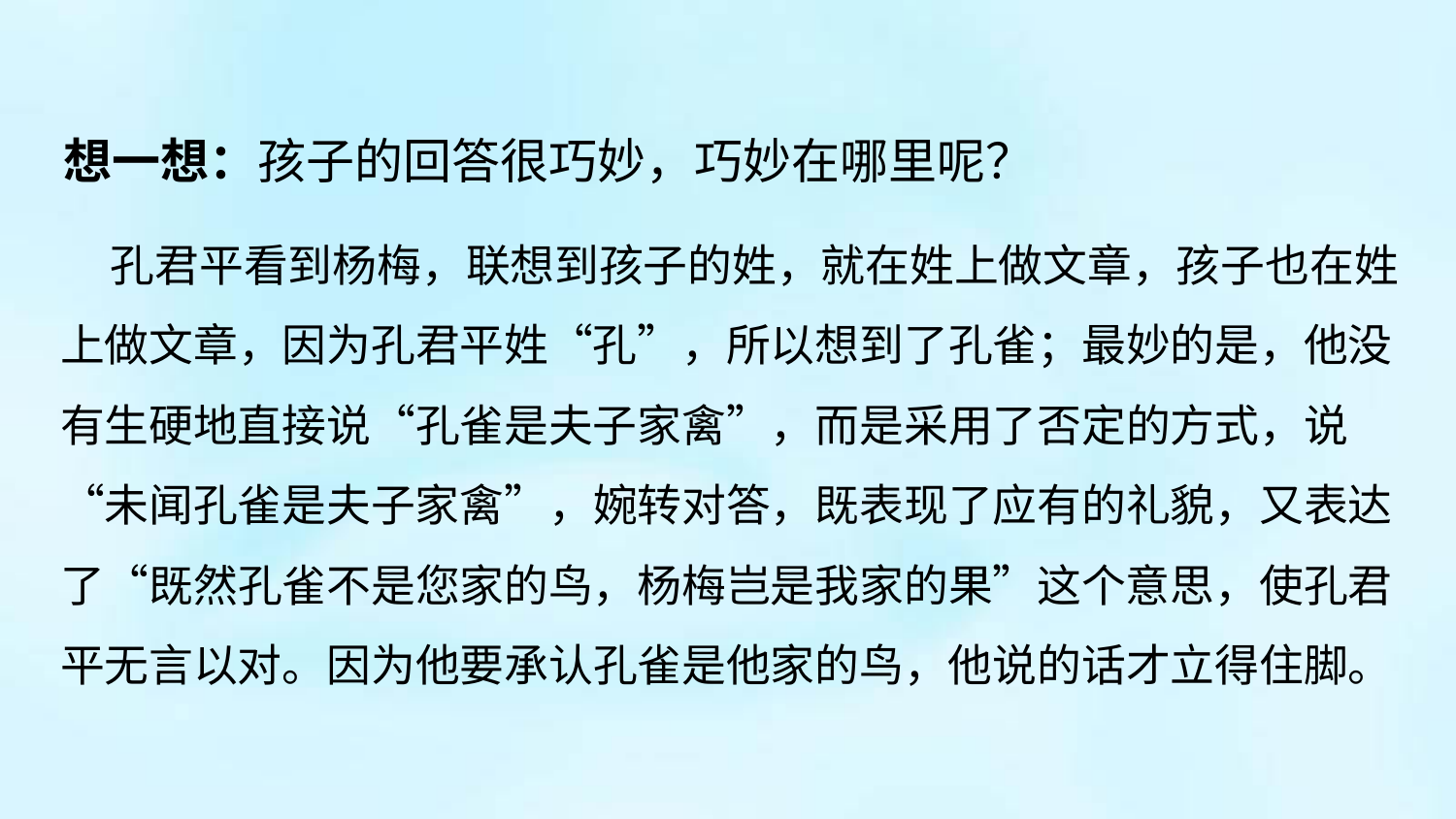

想一想：孩子的回答很巧妙，巧妙在哪里呢？
    孔君平看到杨梅，联想到孩子的姓，就在姓上做文章，孩子也在姓上做文章，因为孔君平姓“孔”，所以想到了孔雀；最妙的是，他没有生硬地直接说“孔雀是夫子家禽”，而是采用了否定的方式，说“未闻孔雀是夫子家禽”，婉转对答，既表现了应有的礼貌，又表达了“既然孔雀不是您家的鸟，杨梅岂是我家的果”这个意思，使孔君平无言以对。因为他要承认孔雀是他家的鸟，他说的话才立得住脚。